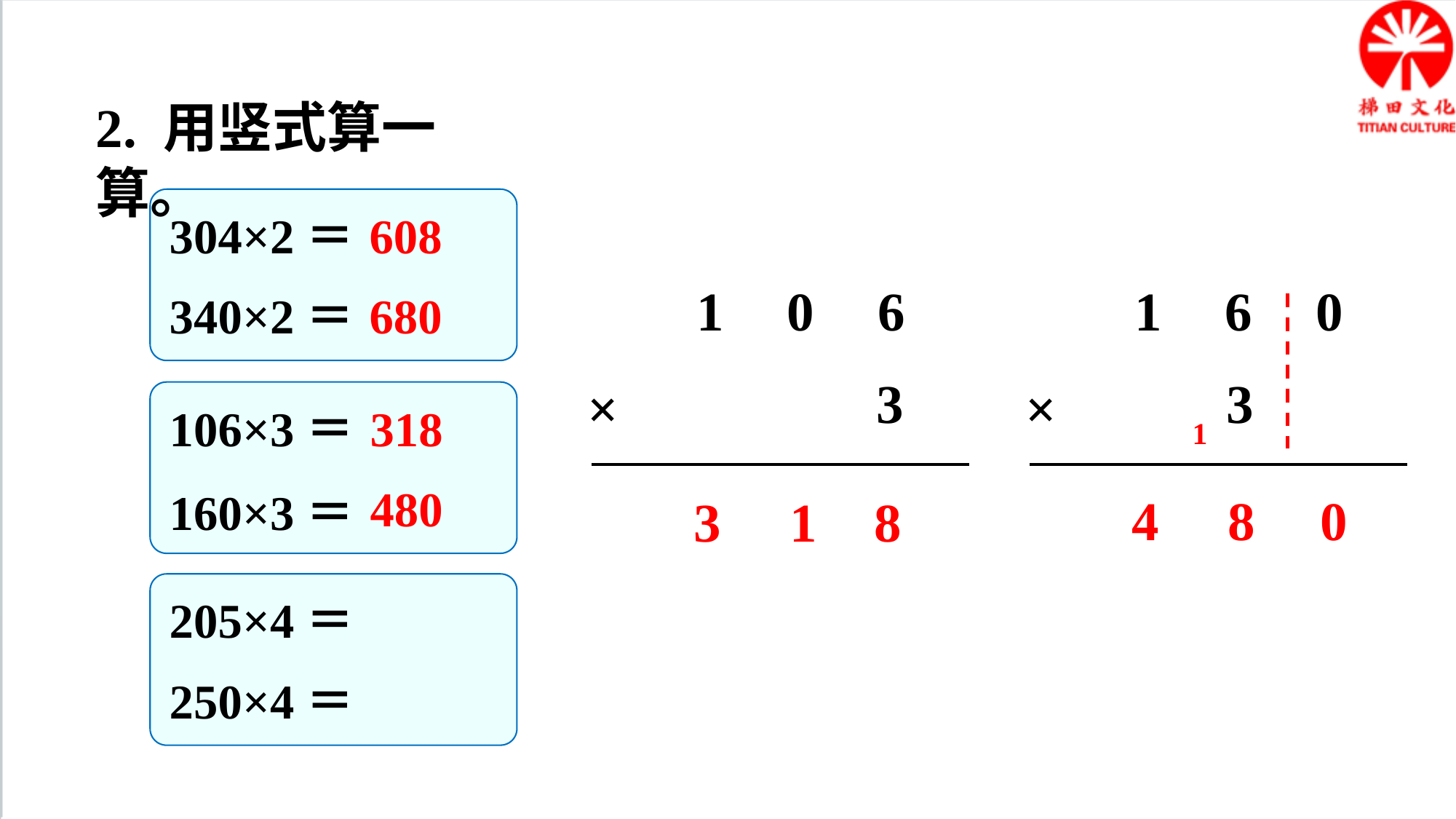

2. 用竖式算一算。

304×2＝
608
1  6  0
3
×

1  0  6
3
×
340×2＝
680

106×3＝
318
1
480
160×3＝
4
8
0
3
1
8

205×4＝
250×4＝